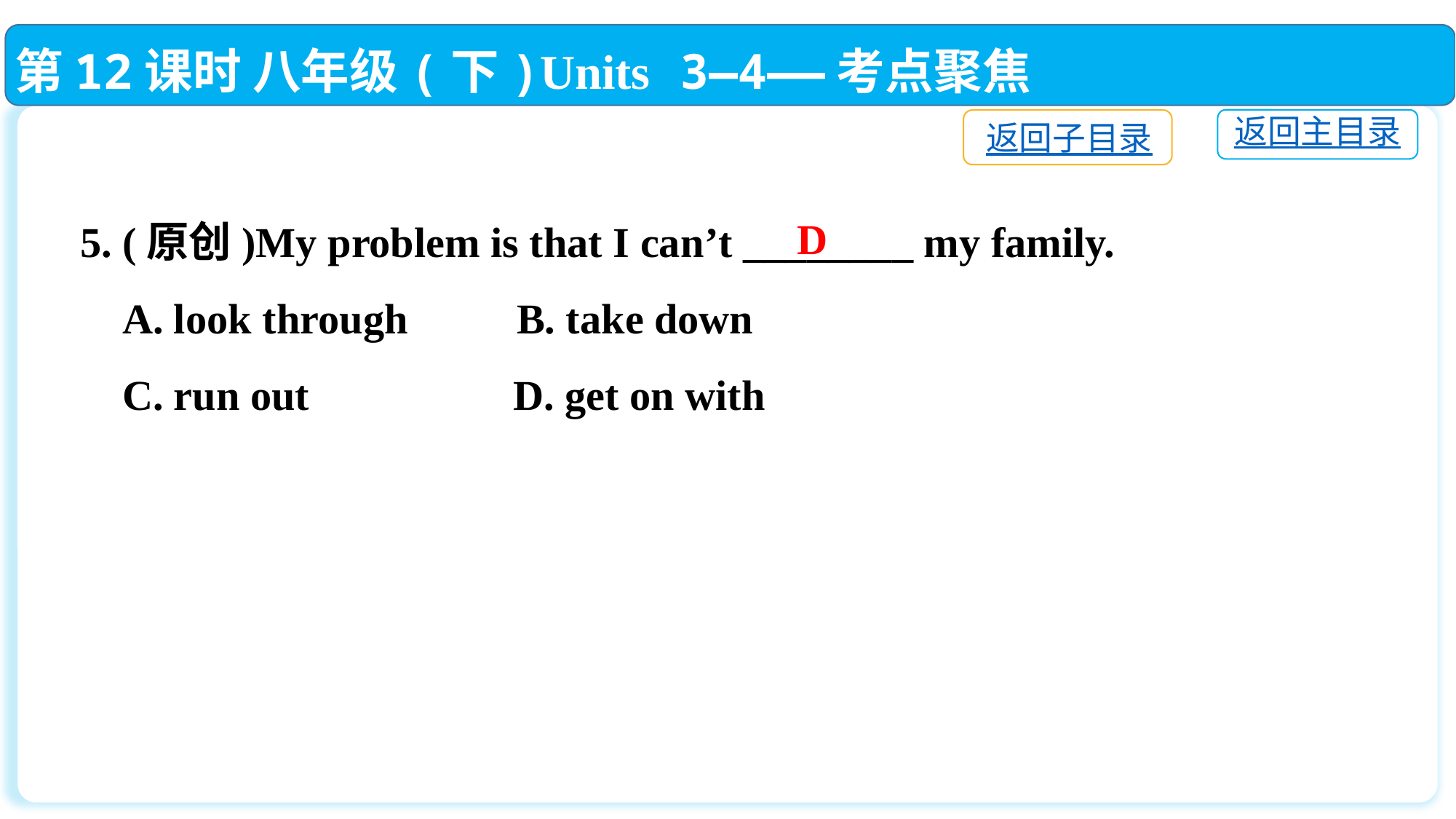

第12课时 八年级(下)Units 3—4——考点聚焦

返回主目录

返回子目录
5. (原创)My problem is that I can’t ________ my family.
    A. look through	B. take down
    C. run out	          D. get on with
D